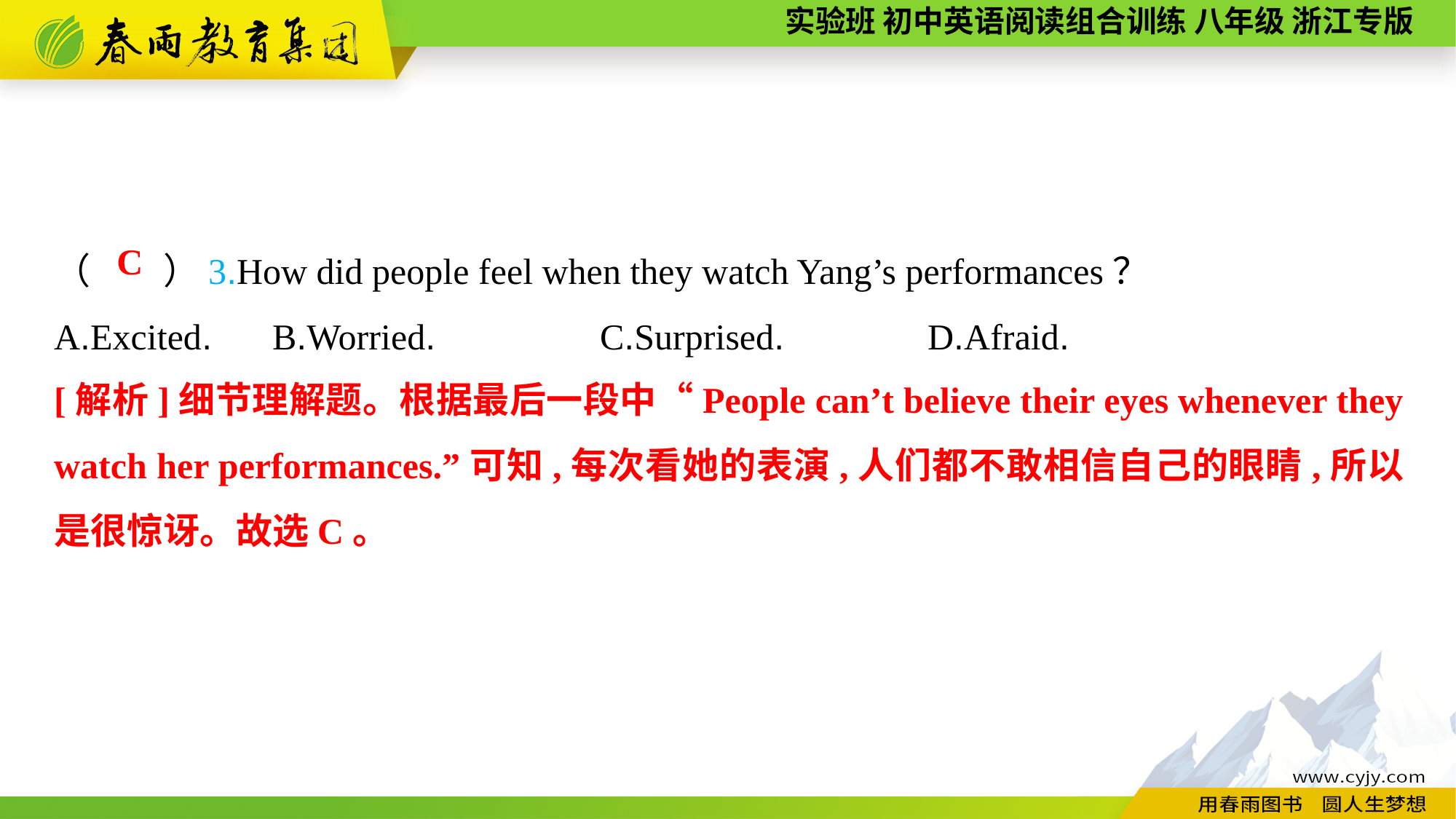

（　　）3.How did people feel when they watch Yang’s performances？
A.Excited.	B.Worried.		C.Surprised.		D.Afraid.
C
[解析]细节理解题。根据最后一段中“People can’t believe their eyes whenever they watch her performances.”可知,每次看她的表演,人们都不敢相信自己的眼睛,所以是很惊讶。故选C。